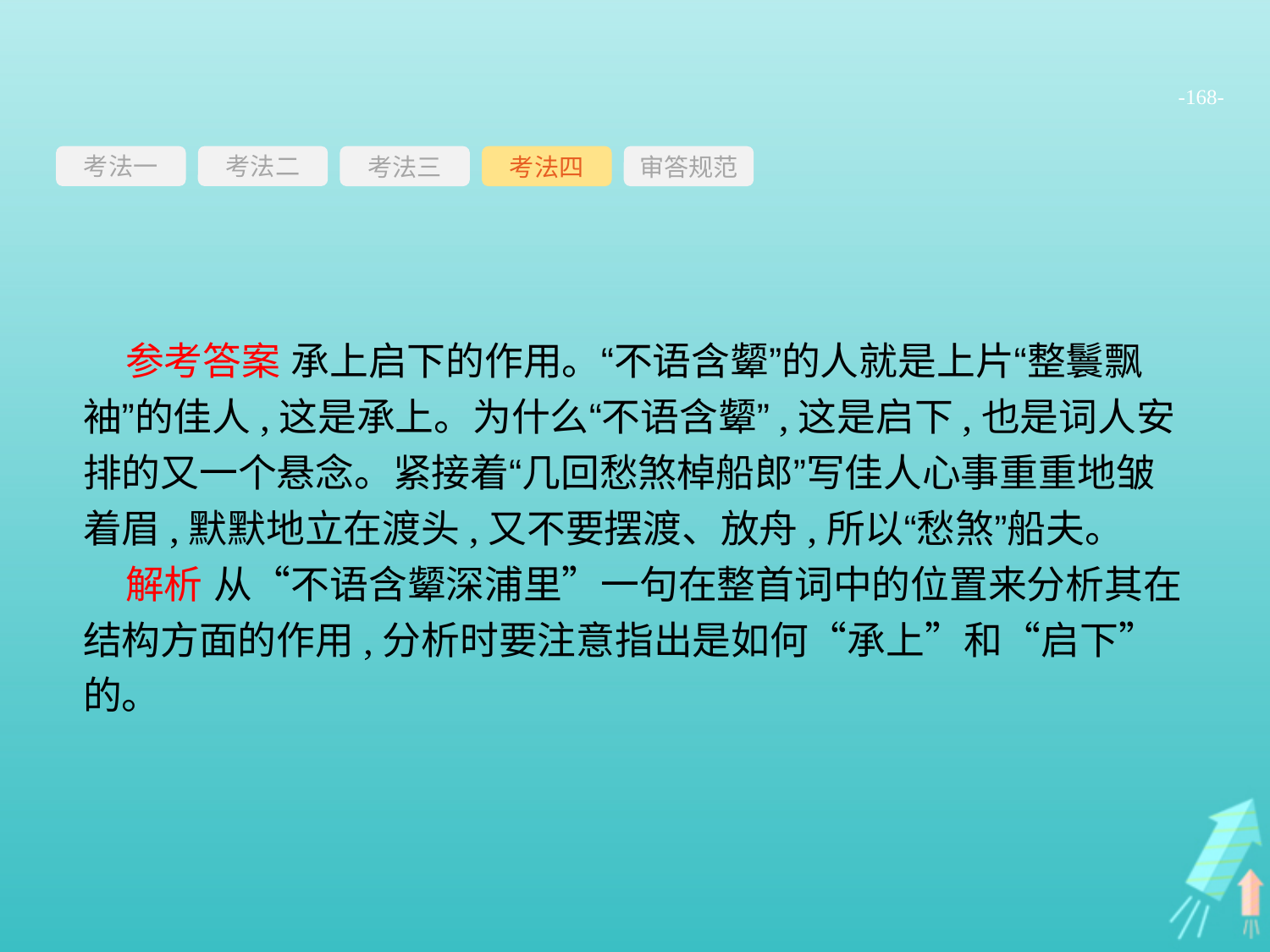

-168-
考法一
考法三
考法四
审答规范
考法二
参考答案 承上启下的作用。“不语含颦”的人就是上片“整鬟飘袖”的佳人,这是承上。为什么“不语含颦”,这是启下,也是词人安排的又一个悬念。紧接着“几回愁煞棹船郎”写佳人心事重重地皱着眉,默默地立在渡头,又不要摆渡、放舟,所以“愁煞”船夫。
解析 从“不语含颦深浦里”一句在整首词中的位置来分析其在结构方面的作用,分析时要注意指出是如何“承上”和“启下”的。